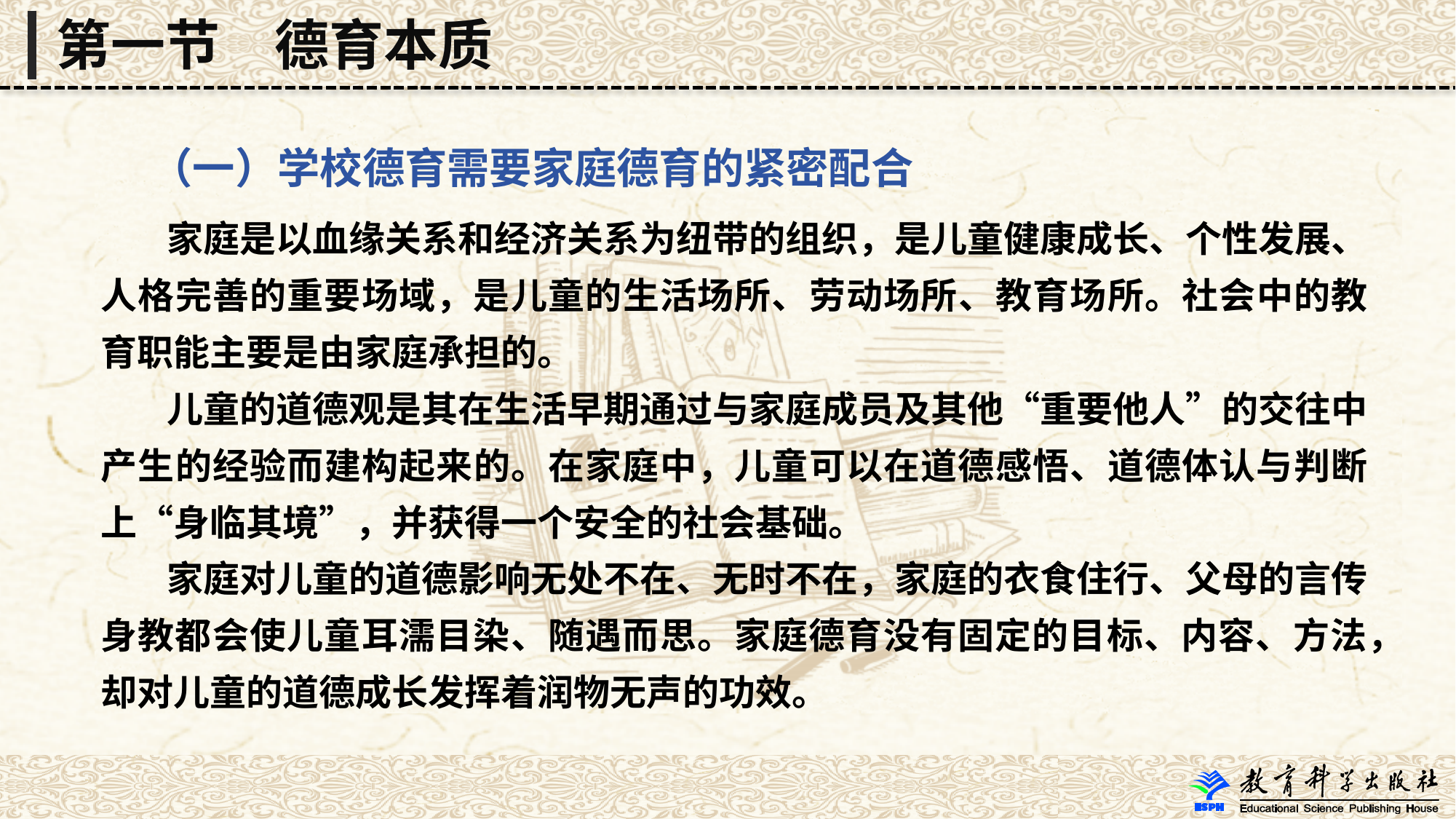

第一节　德育本质
     （一）学校德育需要家庭德育的紧密配合

       家庭是以血缘关系和经济关系为纽带的组织，是儿童健康成长、个性发展、人格完善的重要场域，是儿童的生活场所、劳动场所、教育场所。社会中的教育职能主要是由家庭承担的。
       儿童的道德观是其在生活早期通过与家庭成员及其他“重要他人”的交往中产生的经验而建构起来的。在家庭中，儿童可以在道德感悟、道德体认与判断上“身临其境”，并获得一个安全的社会基础。
       家庭对儿童的道德影响无处不在、无时不在，家庭的衣食住行、父母的言传身教都会使儿童耳濡目染、随遇而思。家庭德育没有固定的目标、内容、方法，却对儿童的道德成长发挥着润物无声的功效。